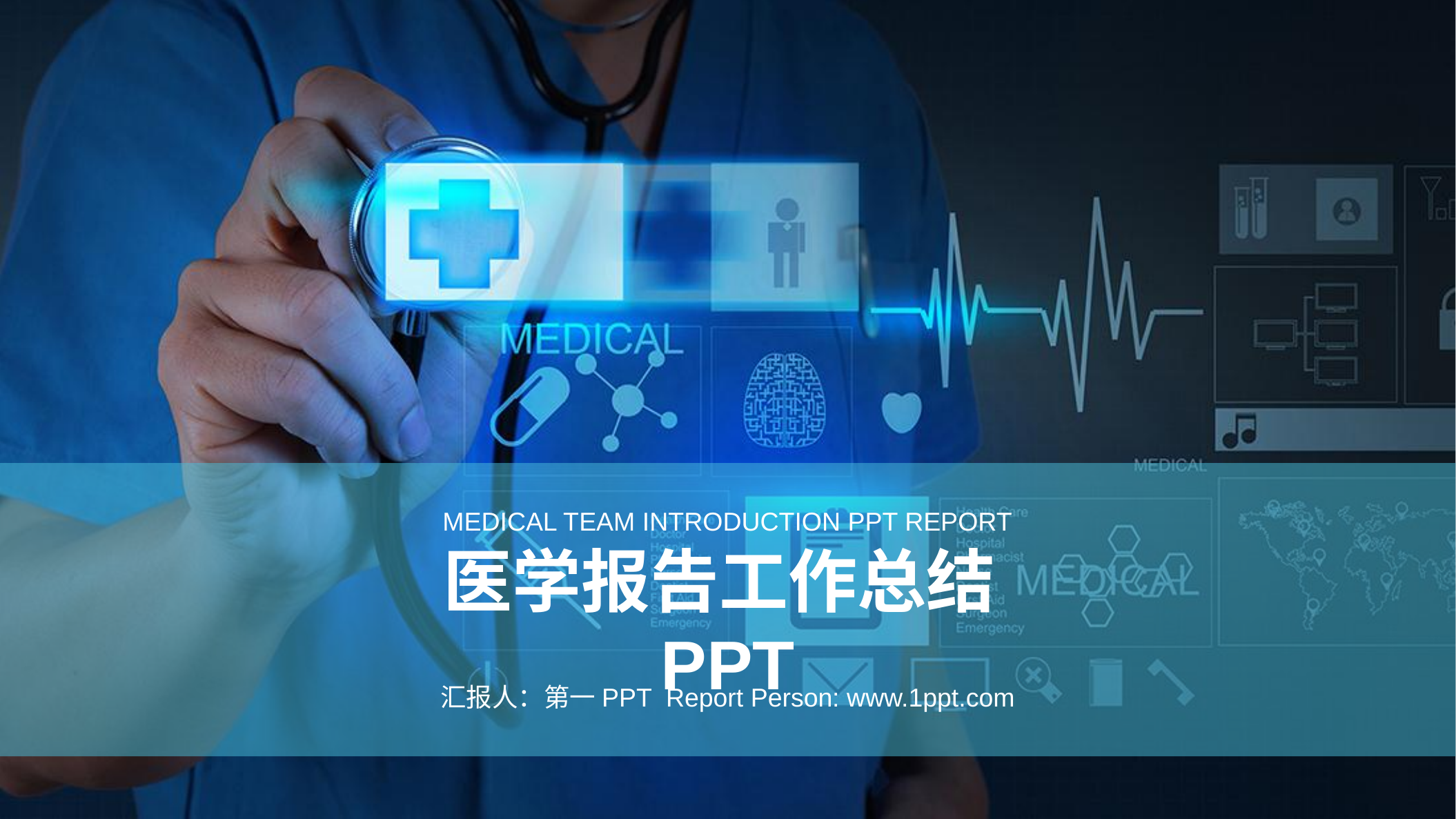

MEDICAL TEAM INTRODUCTION PPT REPORT
医学报告工作总结PPT
汇报人：第一PPT  Report Person: www.1ppt.com